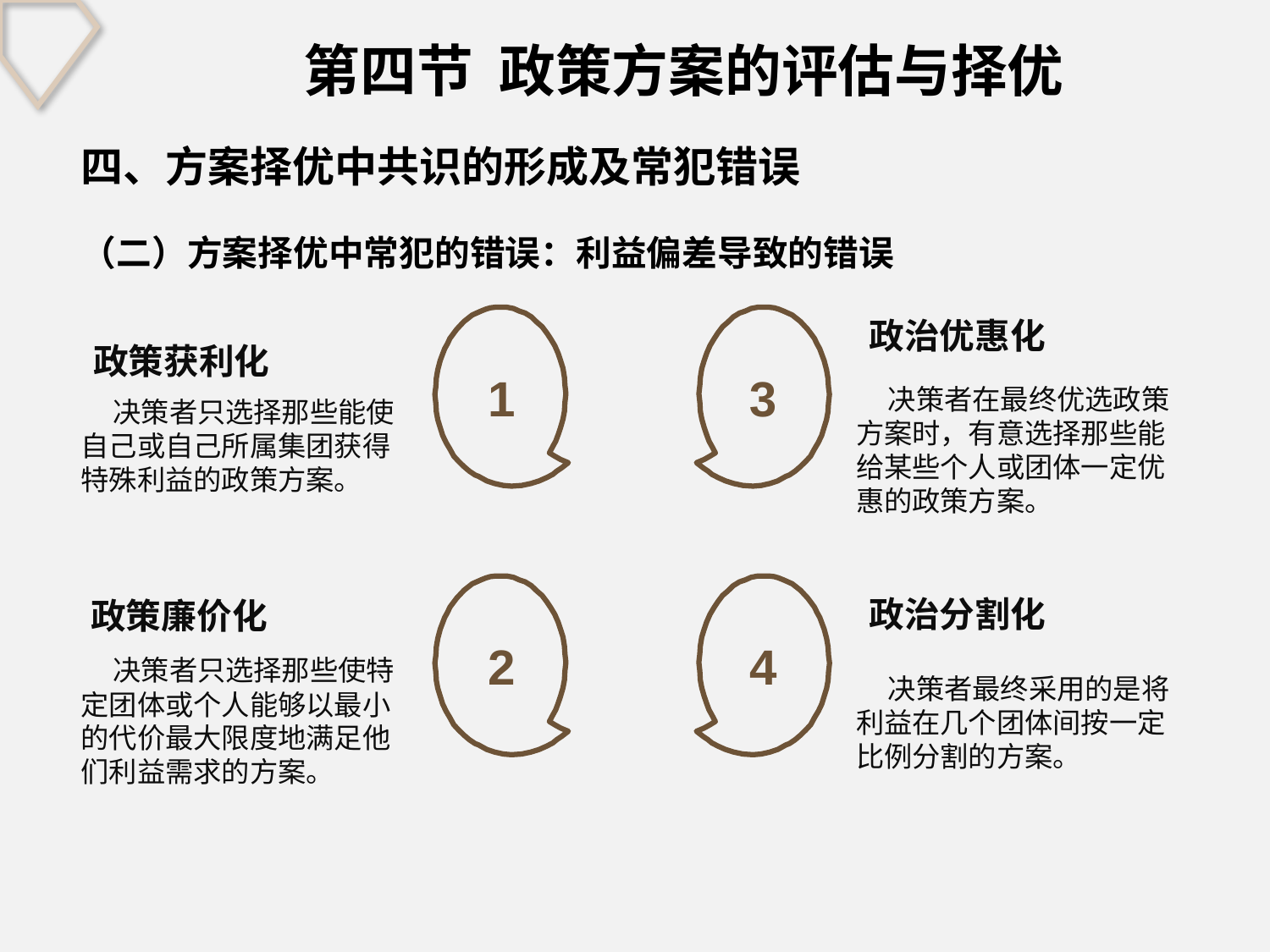

第四节  政策方案的评估与择优
四、方案择优中共识的形成及常犯错误

（二）方案择优中常犯的错误：利益偏差导致的错误
1
3
政治优惠化
政策获利化
    决策者在最终优选政策方案时，有意选择那些能给某些个人或团体一定优惠的政策方案。
    决策者只选择那些能使自己或自己所属集团获得特殊利益的政策方案。
2
4
政治分割化
政策廉价化
    决策者只选择那些使特定团体或个人能够以最小的代价最大限度地满足他们利益需求的方案。
    决策者最终采用的是将利益在几个团体间按一定比例分割的方案。